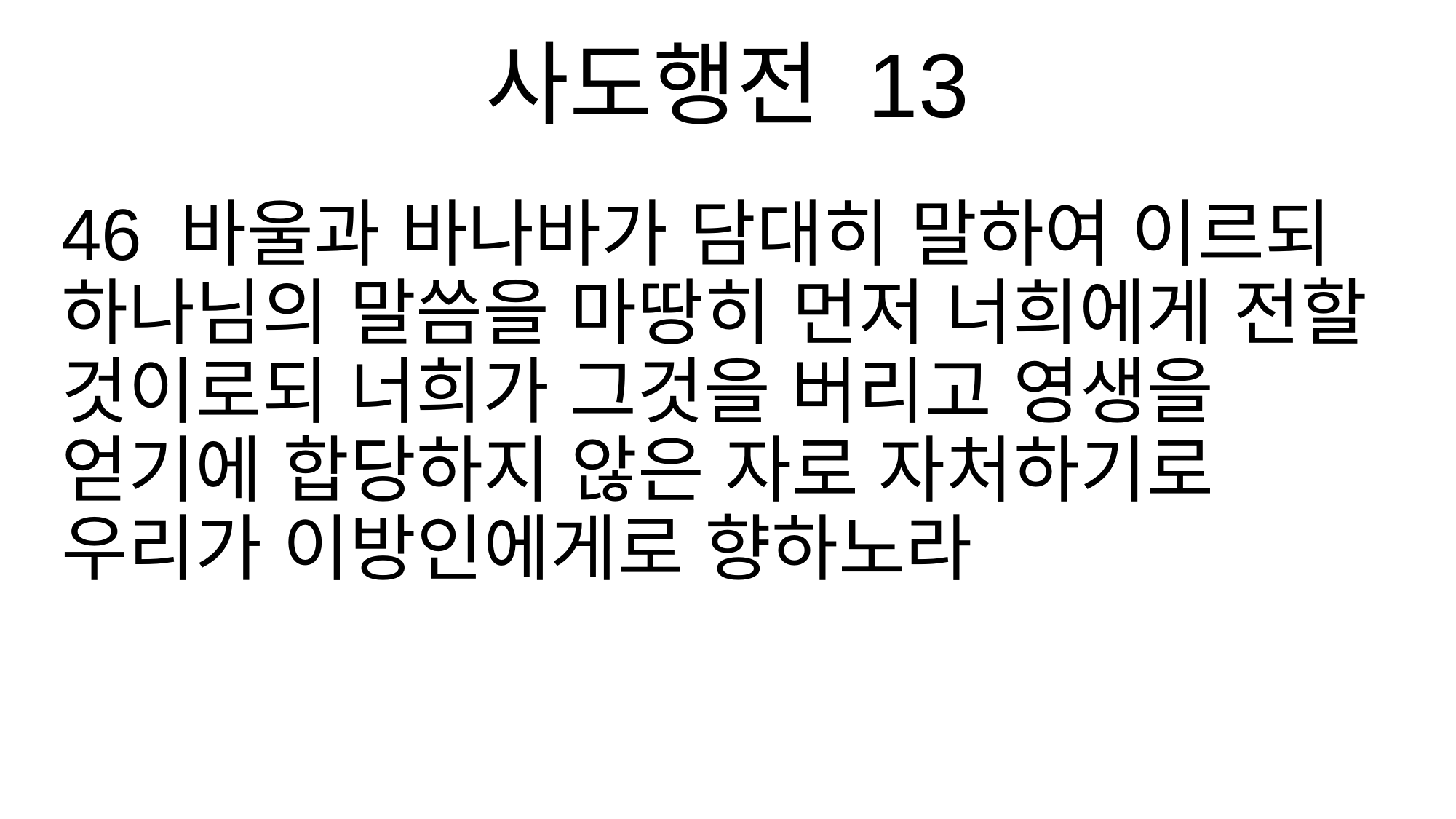

사도행전 13
46 바울과 바나바가 담대히 말하여 이르되 하나님의 말씀을 마땅히 먼저 너희에게 전할 것이로되 너희가 그것을 버리고 영생을 얻기에 합당하지 않은 자로 자처하기로 우리가 이방인에게로 향하노라